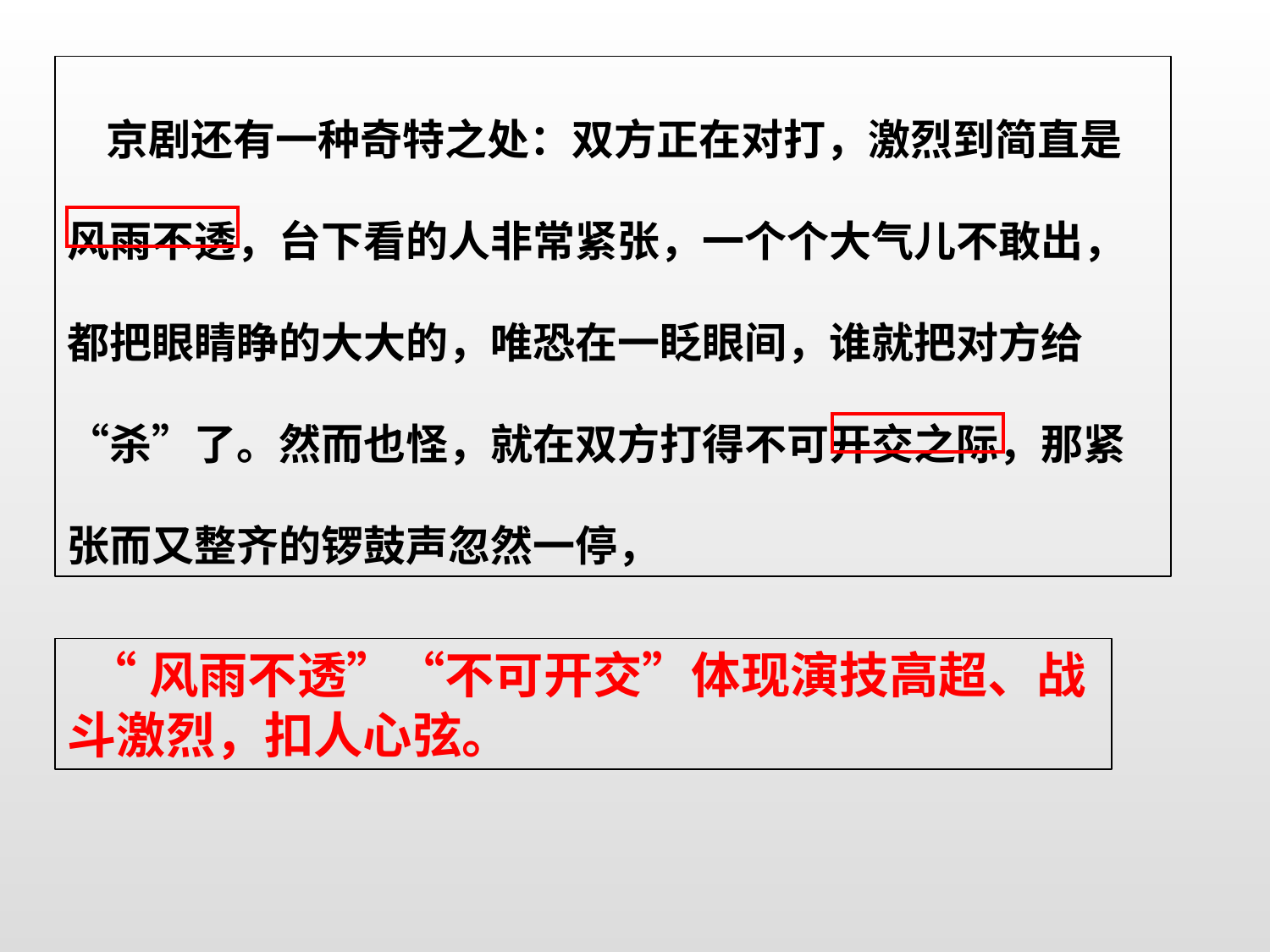

京剧还有一种奇特之处：双方正在对打，激烈到简直是风雨不透，台下看的人非常紧张，一个个大气儿不敢出，都把眼睛睁的大大的，唯恐在一眨眼间，谁就把对方给“杀”了。然而也怪，就在双方打得不可开交之际，那紧张而又整齐的锣鼓声忽然一停，

  “风雨不透”“不可开交”体现演技高超、战斗激烈，扣人心弦。